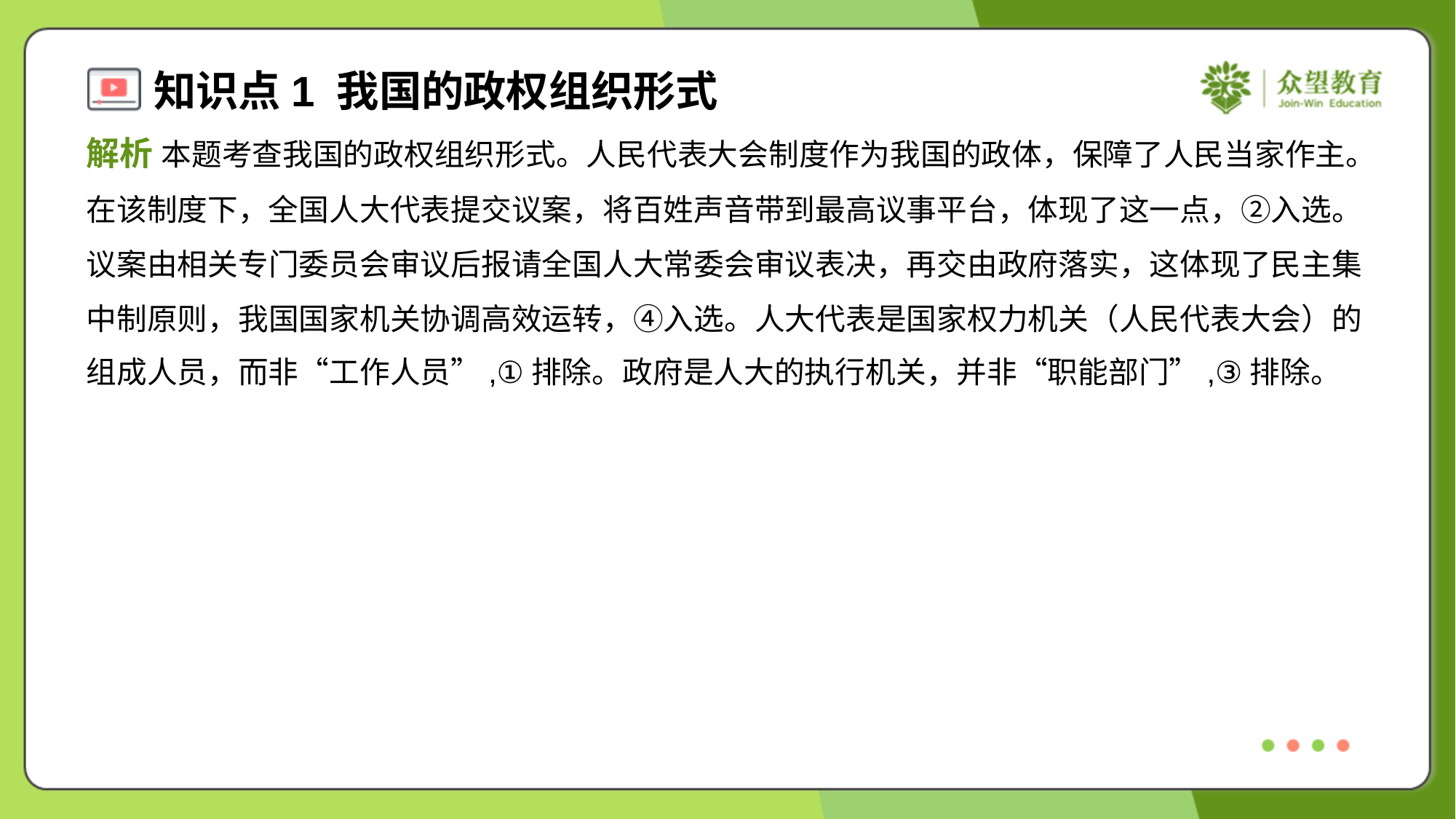

解析 本题考查我国的政权组织形式。人民代表大会制度作为我国的政体，保障了人民当家作主。
在该制度下，全国人大代表提交议案，将百姓声音带到最高议事平台，体现了这一点，②入选。
议案由相关专门委员会审议后报请全国人大常委会审议表决，再交由政府落实，这体现了民主集
中制原则，我国国家机关协调高效运转，④入选。人大代表是国家权力机关（人民代表大会）的
组成人员，而非“工作人员”,①排除。政府是人大的执行机关，并非“职能部门”,③排除。